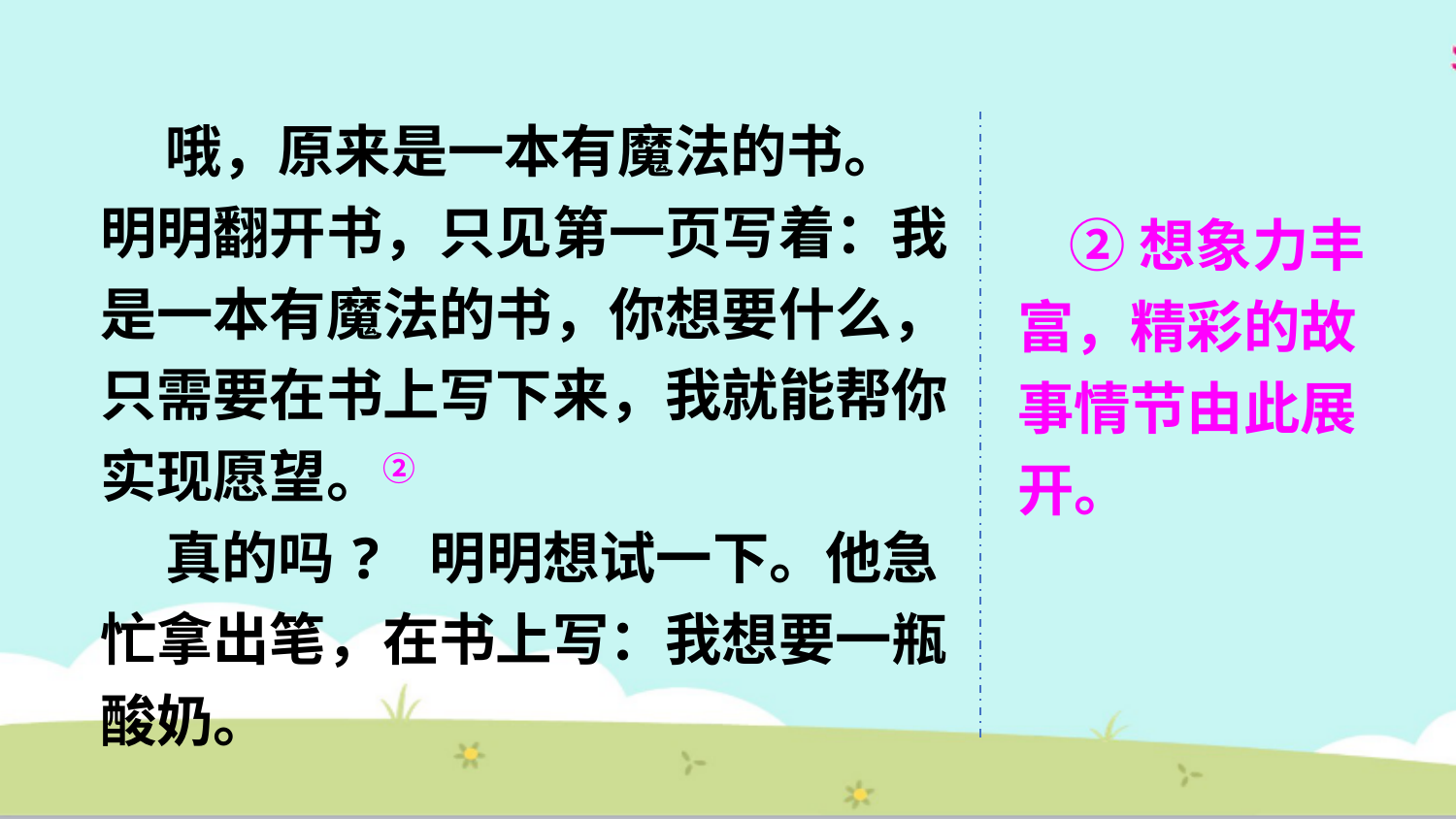

哦，原来是一本有魔法的书。明明翻开书，只见第一页写着：我是一本有魔法的书，你想要什么，只需要在书上写下来，我就能帮你实现愿望。②
    真的吗? 明明想试一下。他急忙拿出笔，在书上写：我想要一瓶酸奶。
    ②想象力丰富，精彩的故事情节由此展开。